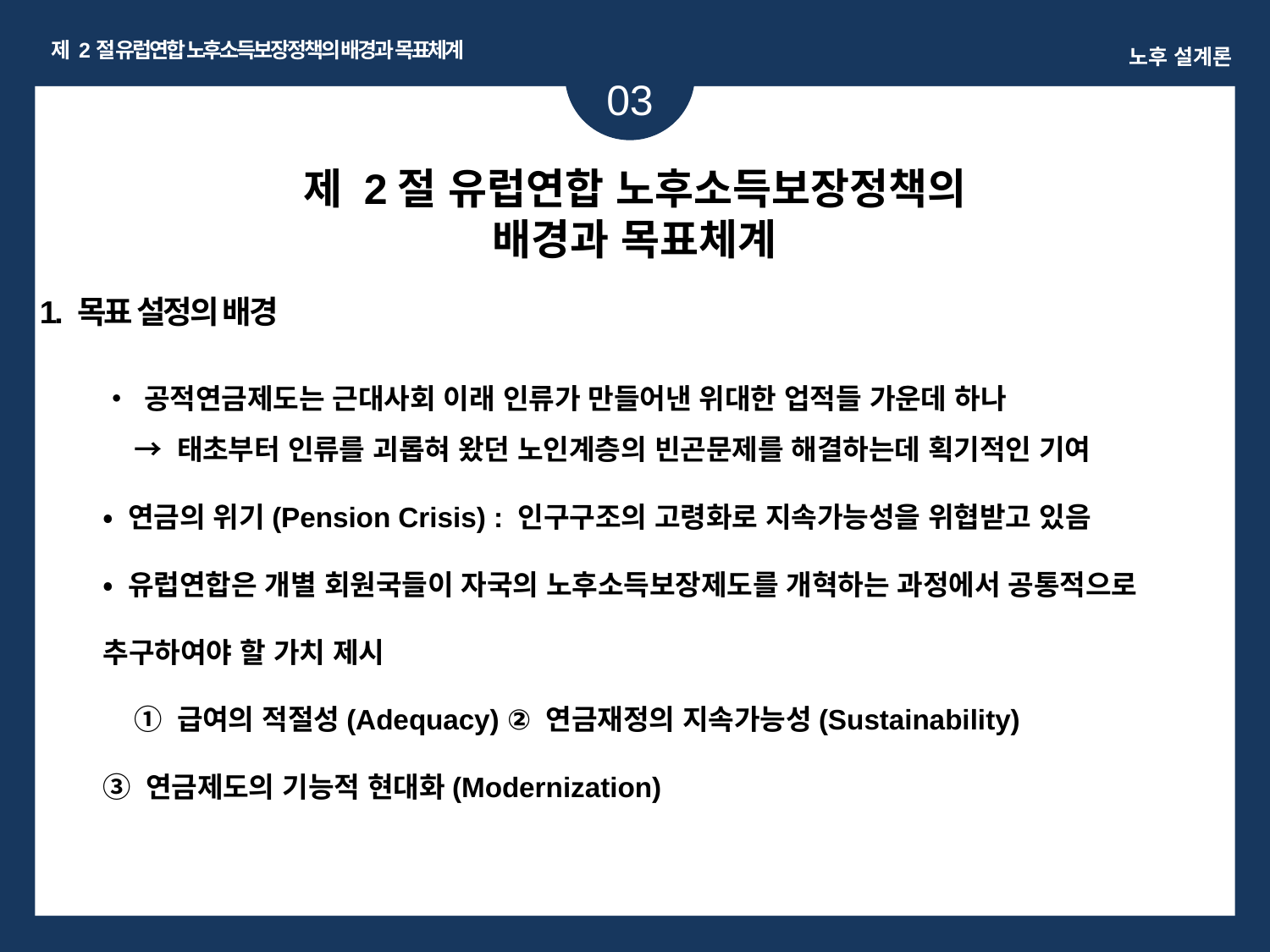

제 2절 유럽연합 노후소득보장정책의 배경과 목표체계
노후 설계론
03
ㅏㅏ
제 2절 유럽연합 노후소득보장정책의
배경과 목표체계
1. 목표 설정의 배경
• 공적연금제도는 근대사회 이래 인류가 만들어낸 위대한 업적들 가운데 하나
    → 태초부터 인류를 괴롭혀 왔던 노인계층의 빈곤문제를 해결하는데 획기적인 기여
• 연금의 위기(Pension Crisis) : 인구구조의 고령화로 지속가능성을 위협받고 있음
• 유럽연합은 개별 회원국들이 자국의 노후소득보장제도를 개혁하는 과정에서 공통적으로
추구하여야 할 가치 제시
    ① 급여의 적절성(Adequacy) ② 연금재정의 지속가능성(Sustainability)
③ 연금제도의 기능적 현대화(Modernization)